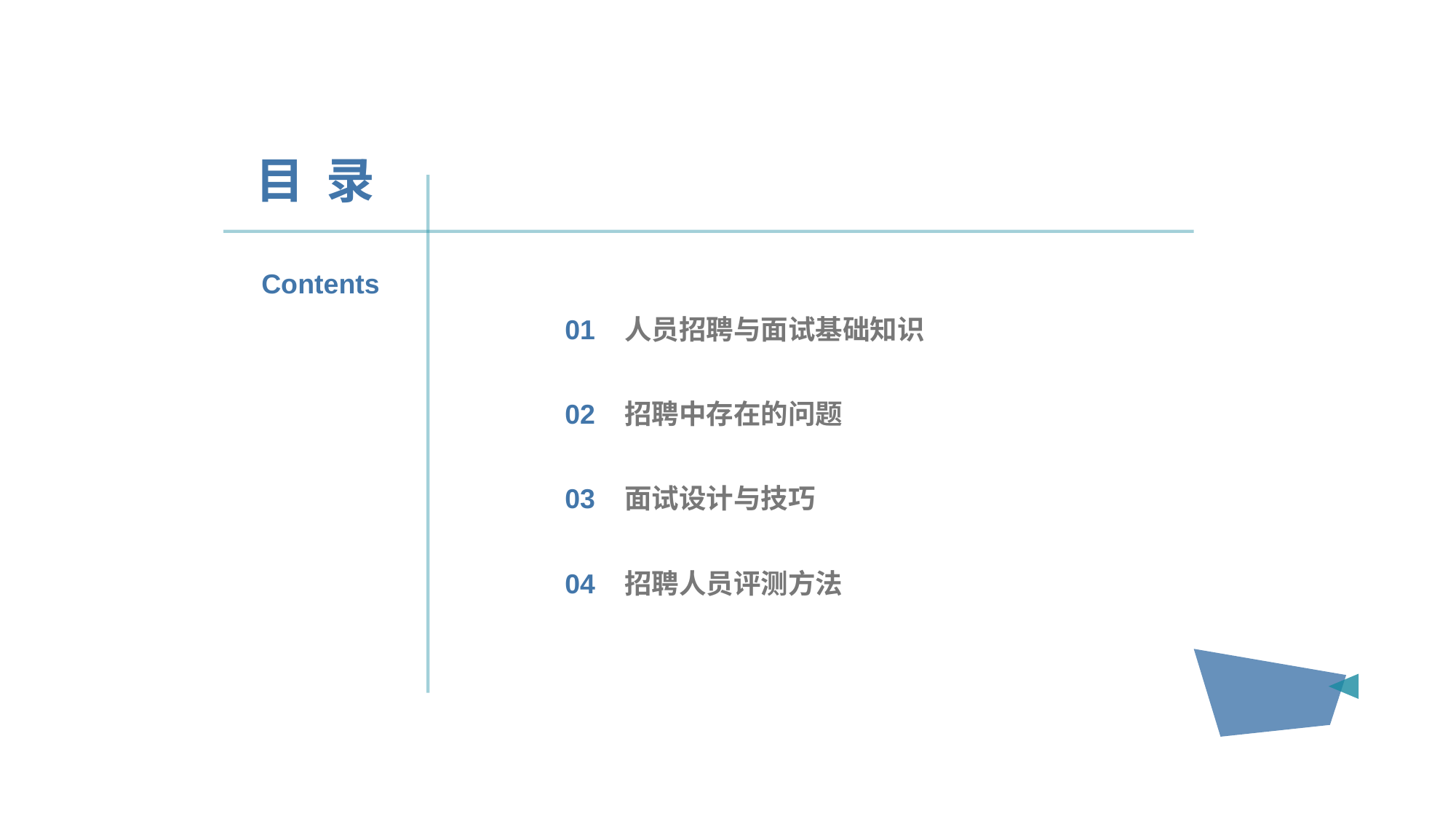

目  录

Contents
01   人员招聘与面试基础知识
02   招聘中存在的问题
03   面试设计与技巧
04   招聘人员评测方法